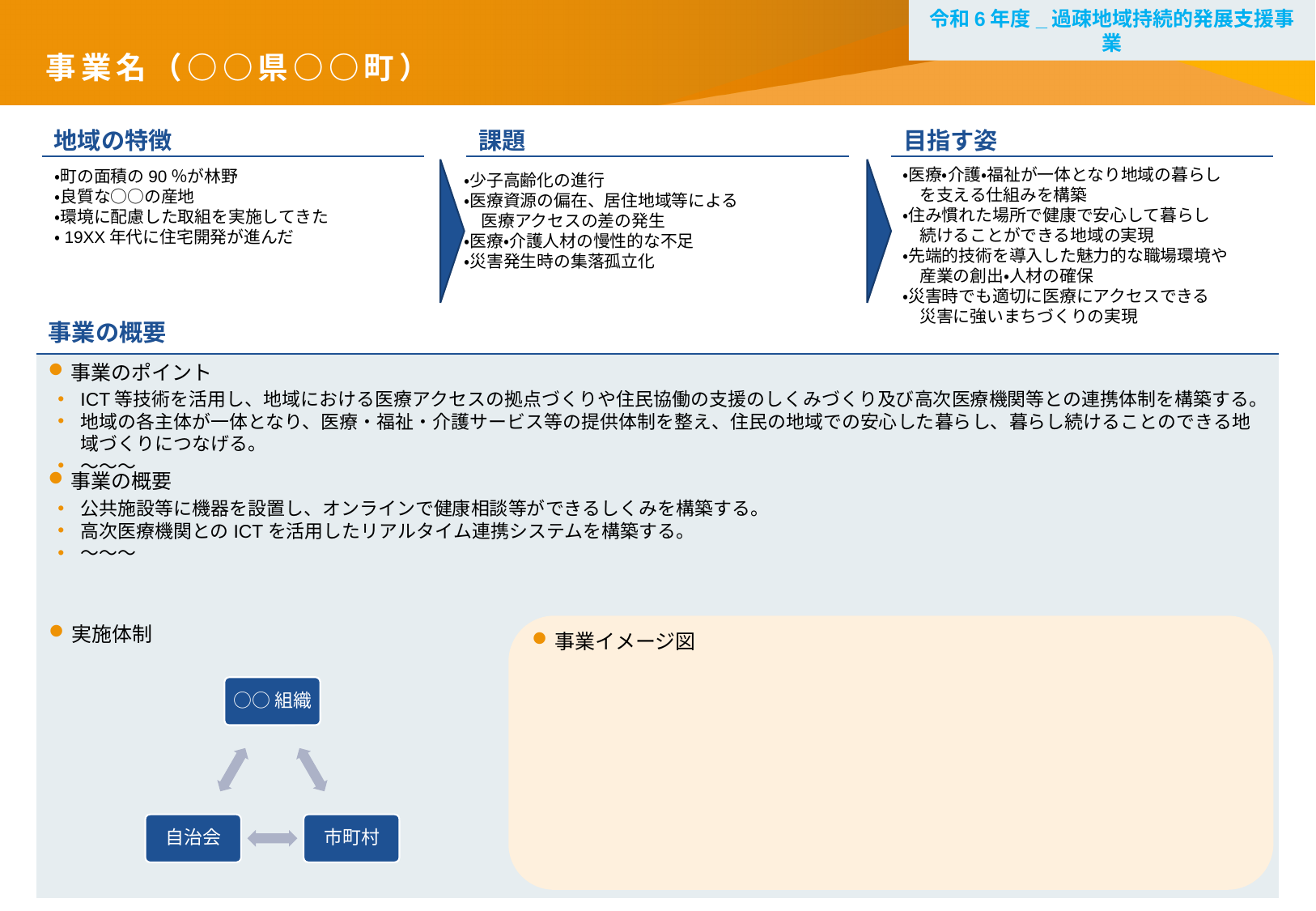

令和6年度_過疎地域持続的発展支援事業
事業名（○○県○○町）
| 地域の特徴 |
| --- |
|  |
| 課題 |
| --- |
|  |
| 目指す姿 |
| --- |
|  |
・医療・介護・福祉が一体となり地域の暮らし
　を支える仕組みを構築
・住み慣れた場所で健康で安心して暮らし
　続けることができる地域の実現
・先端的技術を導入した魅力的な職場環境や
　産業の創出・人材の確保
・災害時でも適切に医療にアクセスできる
　災害に強いまちづくりの実現
・町の面積の90％が林野
・良質な○○の産地
・環境に配慮した取組を実施してきた
・19XX年代に住宅開発が進んだ
・少子高齢化の進行
・医療資源の偏在、居住地域等による
　医療アクセスの差の発生
・医療・介護人材の慢性的な不足
・災害発生時の集落孤立化

| 事業の概要 |
| --- |
|  |
事業のポイント
ICT等技術を活用し、地域における医療アクセスの拠点づくりや住民協働の支援のしくみづくり及び高次医療機関等との連携体制を構築する。
地域の各主体が一体となり、医療・福祉・介護サービス等の提供体制を整え、住民の地域での安心した暮らし、暮らし続けることのできる地域づくりにつなげる。
～～～

事業の概要
公共施設等に機器を設置し、オンラインで健康相談等ができるしくみを構築する。
高次医療機関とのICTを活用したリアルタイム連携システムを構築する。
～～～
実施体制

事業イメージ図
○○組織

市町村

自治会